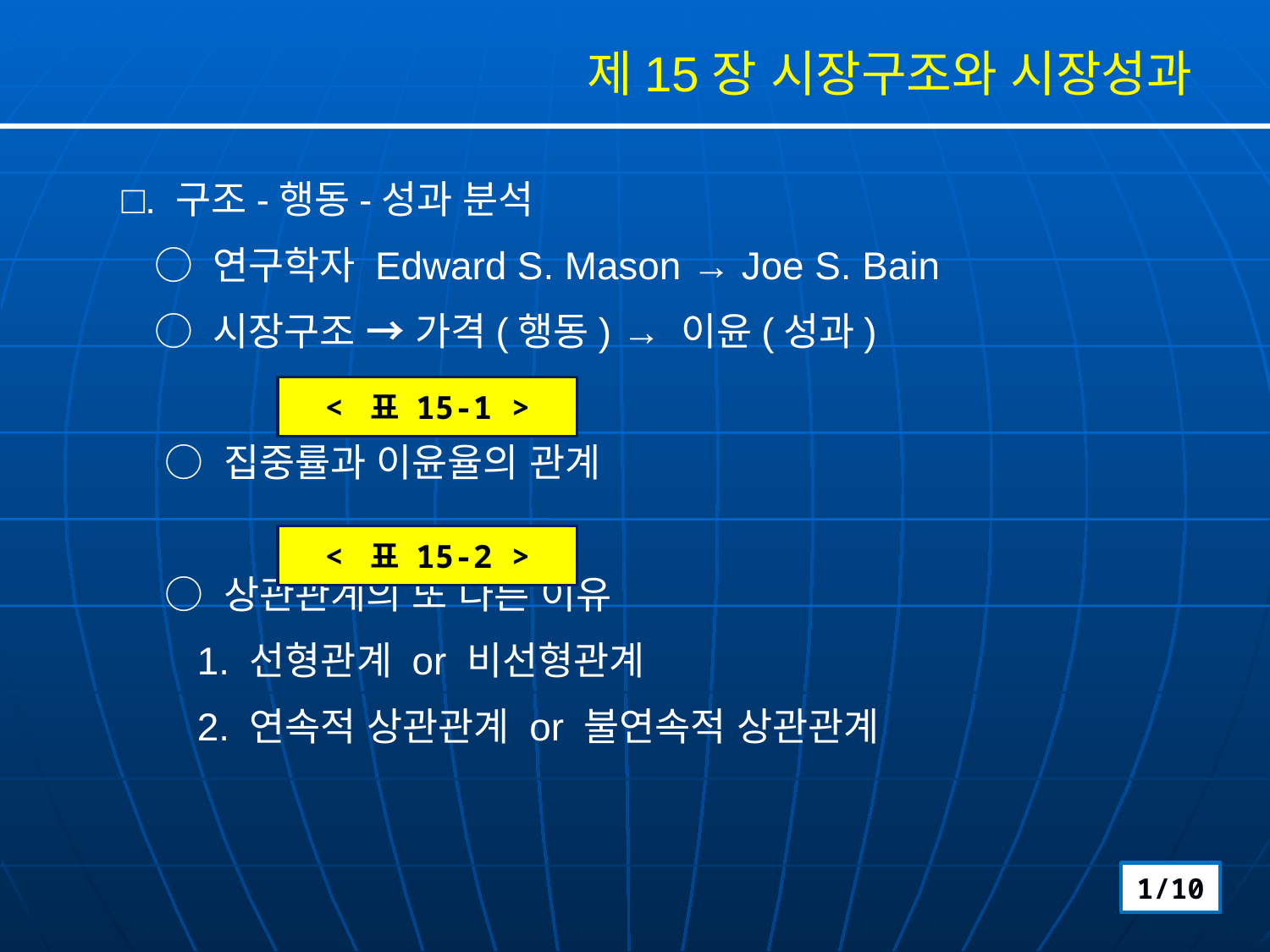

제15장 시장구조와 시장성과

□. 구조-행동-성과 분석
   ○ 연구학자 Edward S. Mason → Joe S. Bain
   ○ 시장구조 → 가격(행동) → 이윤(성과)

    ○ 집중률과 이윤율의 관계

    ○ 상관관계의 또 다른 이유
       1. 선형관계 or 비선형관계
       2. 연속적 상관관계 or 불연속적 상관관계
< 표 15-1 >
< 표 15-2 >

1/10